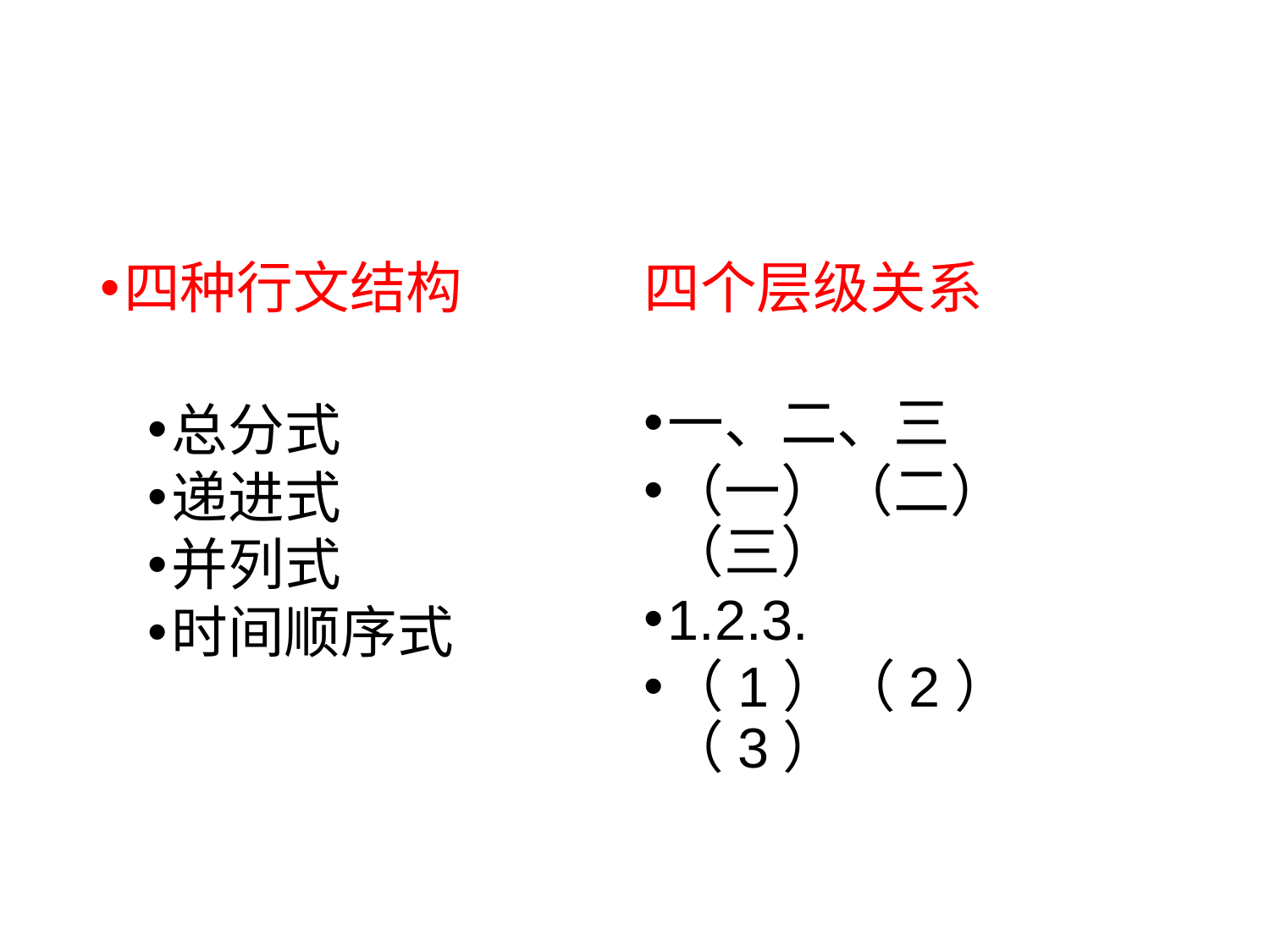

#
四种行文结构

总分式
递进式
并列式
时间顺序式

四个层级关系

一、二、三
（一）（二）（三）
1.2.3.
（1）（2）（3）